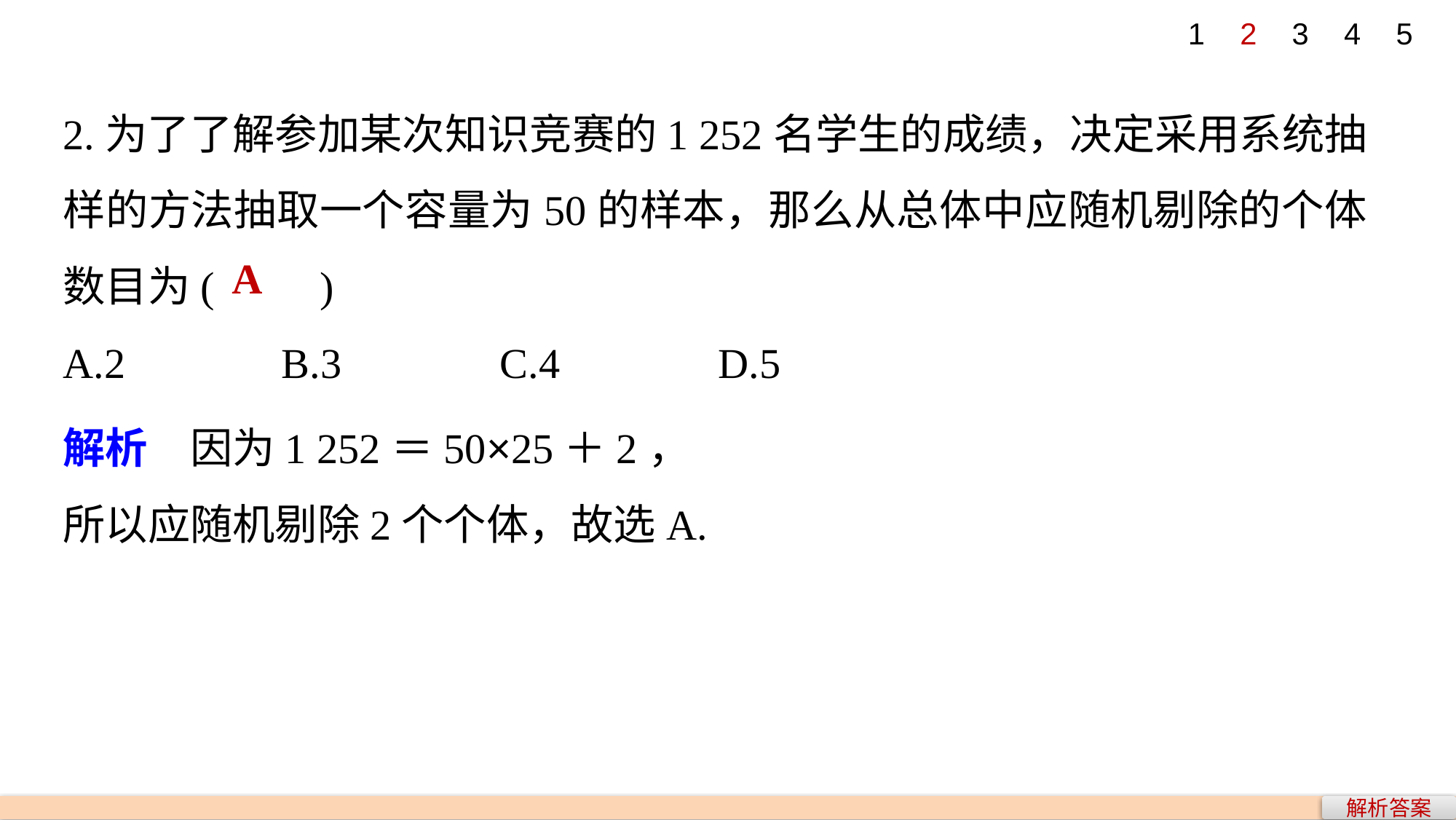

1
2
3
4
5
2.为了了解参加某次知识竞赛的1 252名学生的成绩，决定采用系统抽样的方法抽取一个容量为50的样本，那么从总体中应随机剔除的个体数目为(　　)
A.2  		B.3		C.4  		D.5
A
解析　因为1 252＝50×25＋2，
所以应随机剔除2个个体，故选A.
解析答案